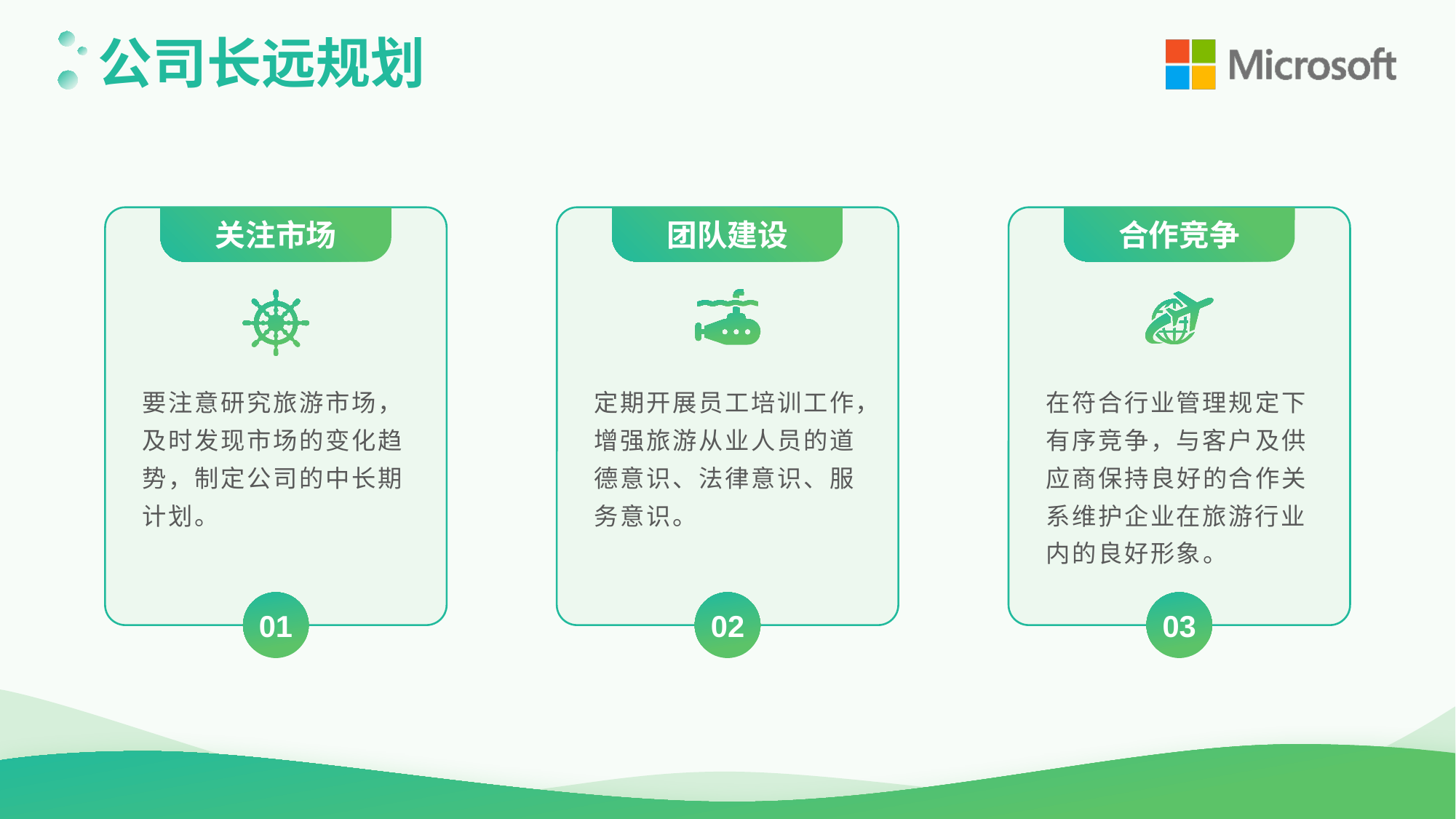

公司长远规划

关注市场

01

团队建设

02

合作竞争

03

要注意研究旅游市场，及时发现市场的变化趋势，制定公司的中长期计划。
定期开展员工培训工作，增强旅游从业人员的道德意识、法律意识、服务意识。
在符合行业管理规定下有序竞争，与客户及供应商保持良好的合作关系维护企业在旅游行业内的良好形象。